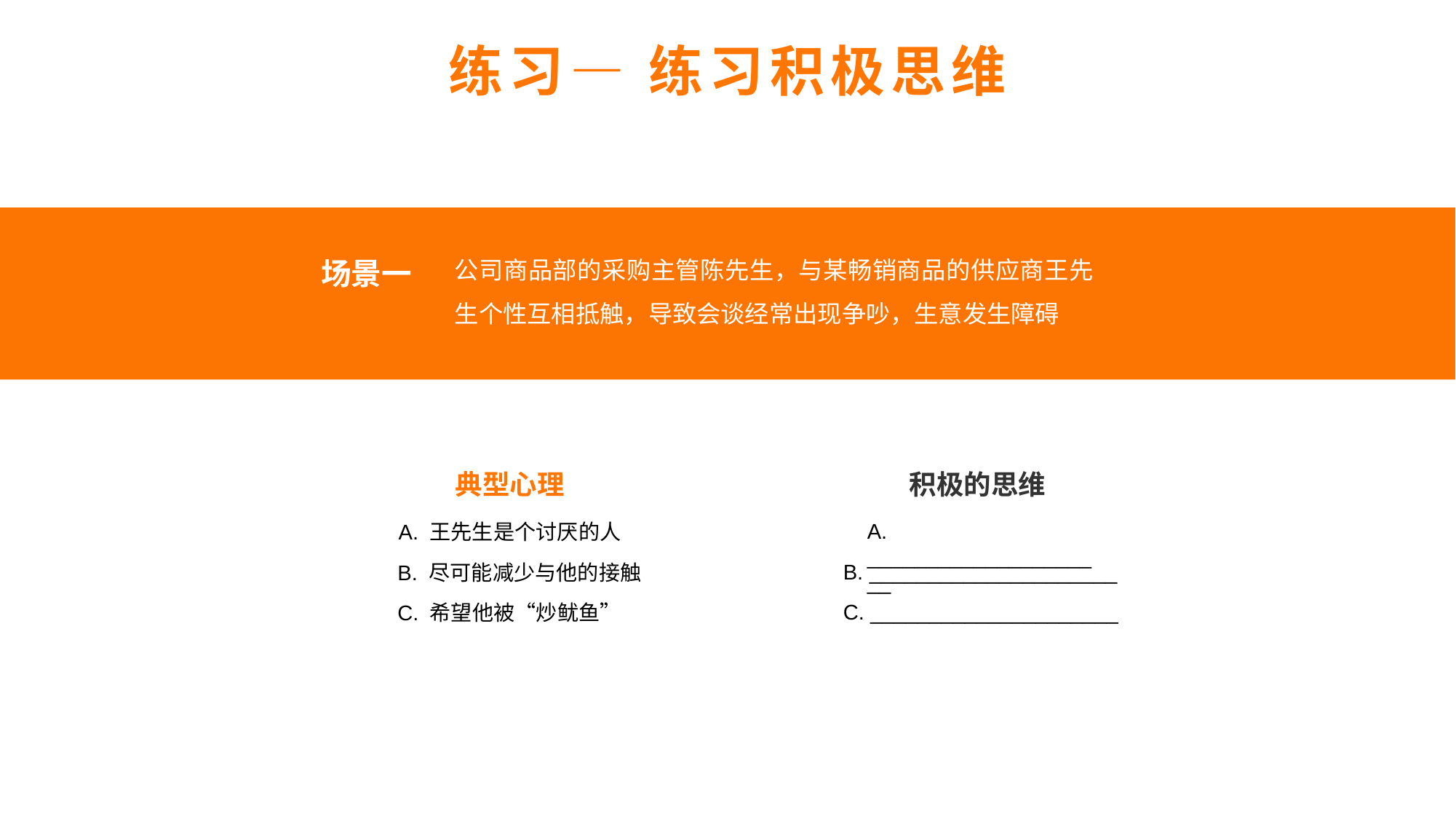

练习— 练习积极思维

公司商品部的采购主管陈先生，与某畅销商品的供应商王先生个性互相抵触，导致会谈经常出现争吵，生意发生障碍
场景一
典型心理
积极的思维
A. _____________________
A. 王先生是个讨厌的人
B. _____________________
B. 尽可能减少与他的接触
C. _____________________
C. 希望他被“炒鱿鱼”